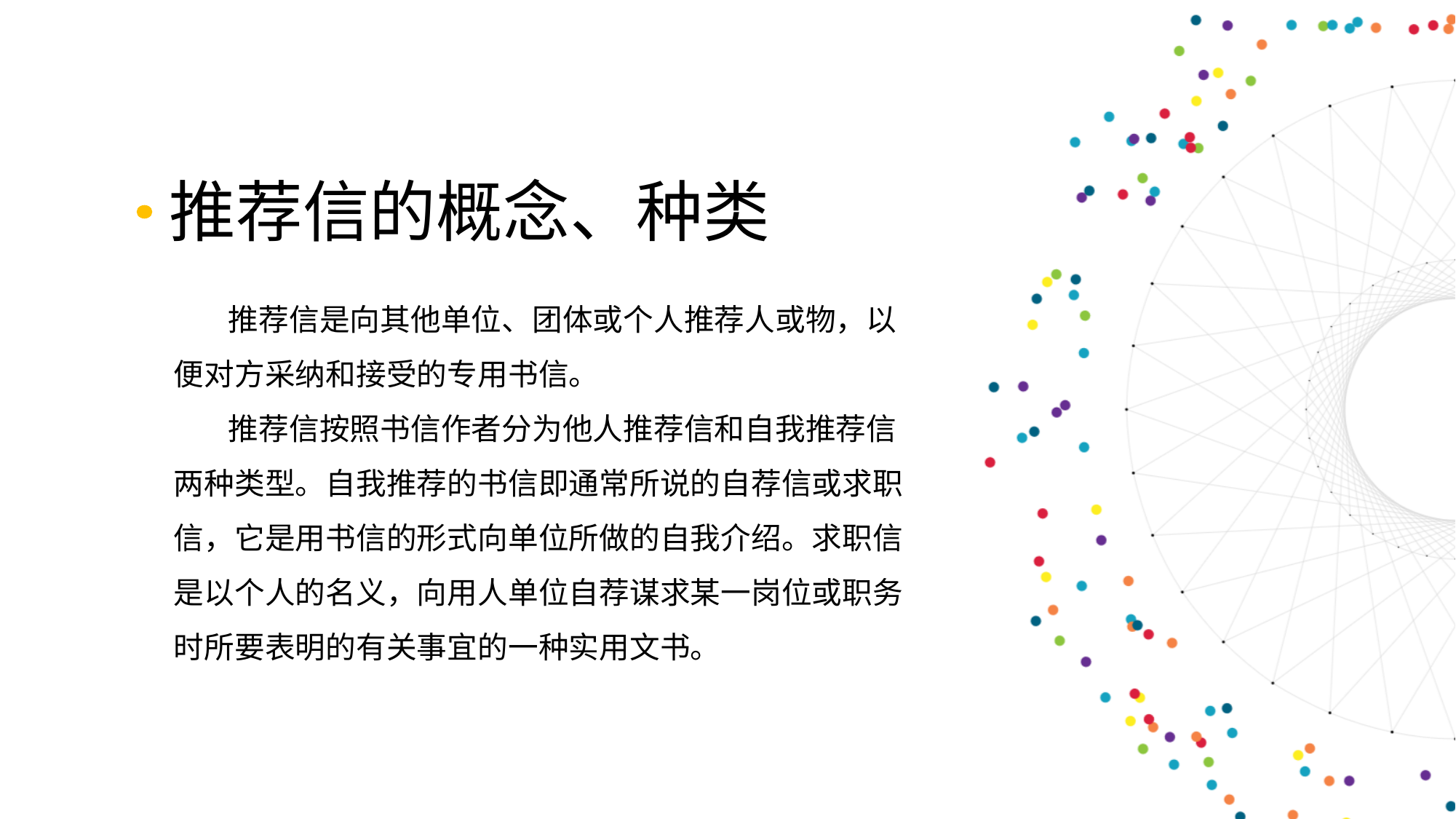

推荐信的概念、种类

       推荐信是向其他单位、团体或个人推荐人或物，以便对方采纳和接受的专用书信。
       推荐信按照书信作者分为他人推荐信和自我推荐信两种类型。自我推荐的书信即通常所说的自荐信或求职信，它是用书信的形式向单位所做的自我介绍。求职信是以个人的名义，向用人单位自荐谋求某一岗位或职务时所要表明的有关事宜的一种实用文书。